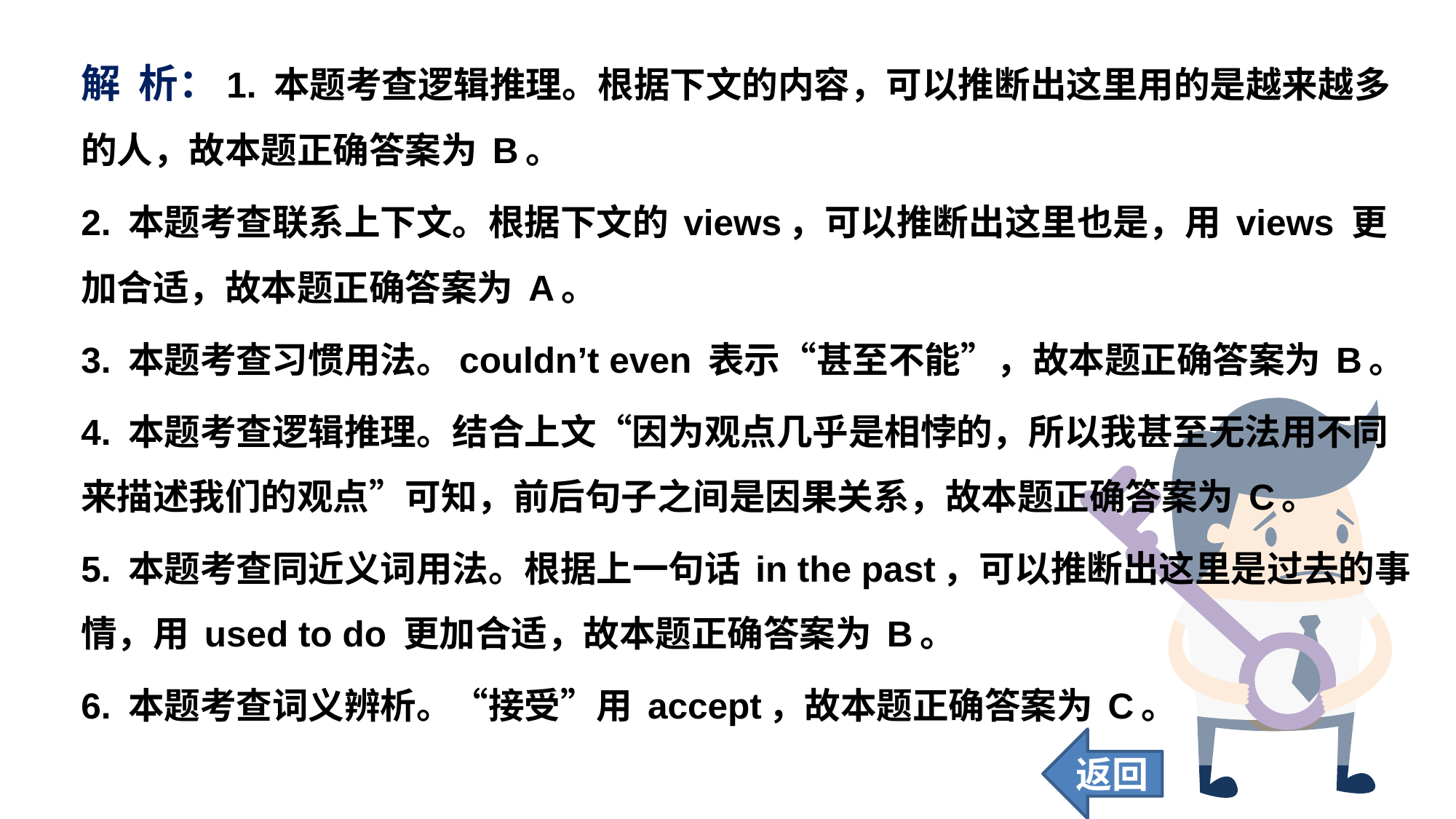

解  析：1. 本题考查逻辑推理。根据下文的内容，可以推断出这里用的是越来越多的人，故本题正确答案为 B。
2. 本题考查联系上下文。根据下文的 views，可以推断出这里也是，用 views 更加合适，故本题正确答案为 A。
3. 本题考查习惯用法。couldn’t even 表示“甚至不能”，故本题正确答案为 B。
4. 本题考查逻辑推理。结合上文“因为观点几乎是相悖的，所以我甚至无法用不同来描述我们的观点”可知，前后句子之间是因果关系，故本题正确答案为 C。
5. 本题考查同近义词用法。根据上一句话 in the past，可以推断出这里是过去的事情，用 used to do 更加合适，故本题正确答案为 B。
6. 本题考查词义辨析。“接受”用 accept，故本题正确答案为 C。

返回
84